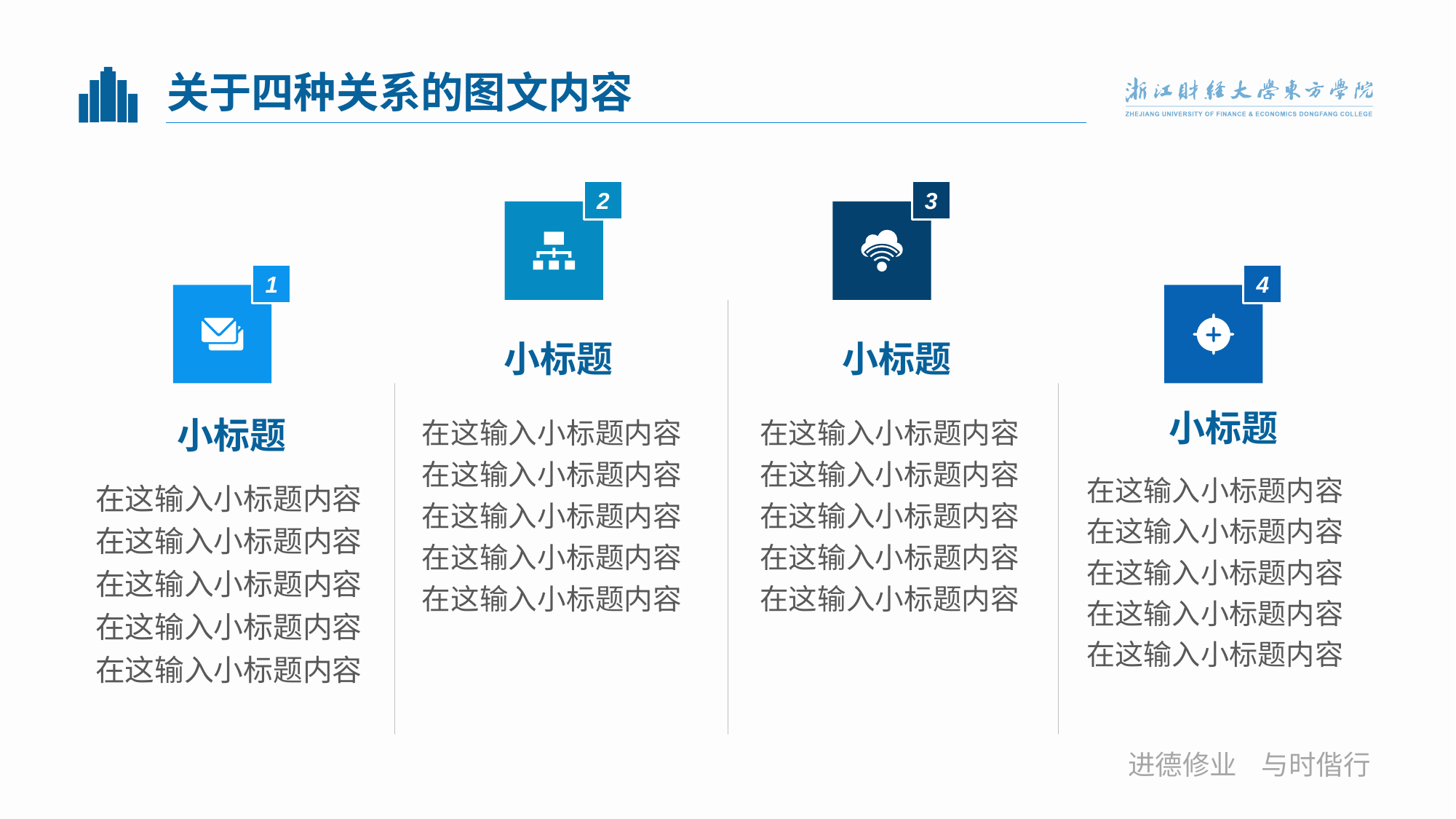

# 关于四种关系的图文内容
2

3

1

4

小标题
小标题
在这输入小标题内容在这输入小标题内容在这输入小标题内容在这输入小标题内容在这输入小标题内容
在这输入小标题内容在这输入小标题内容在这输入小标题内容在这输入小标题内容在这输入小标题内容
小标题
小标题
在这输入小标题内容在这输入小标题内容在这输入小标题内容在这输入小标题内容在这输入小标题内容
在这输入小标题内容在这输入小标题内容在这输入小标题内容在这输入小标题内容在这输入小标题内容